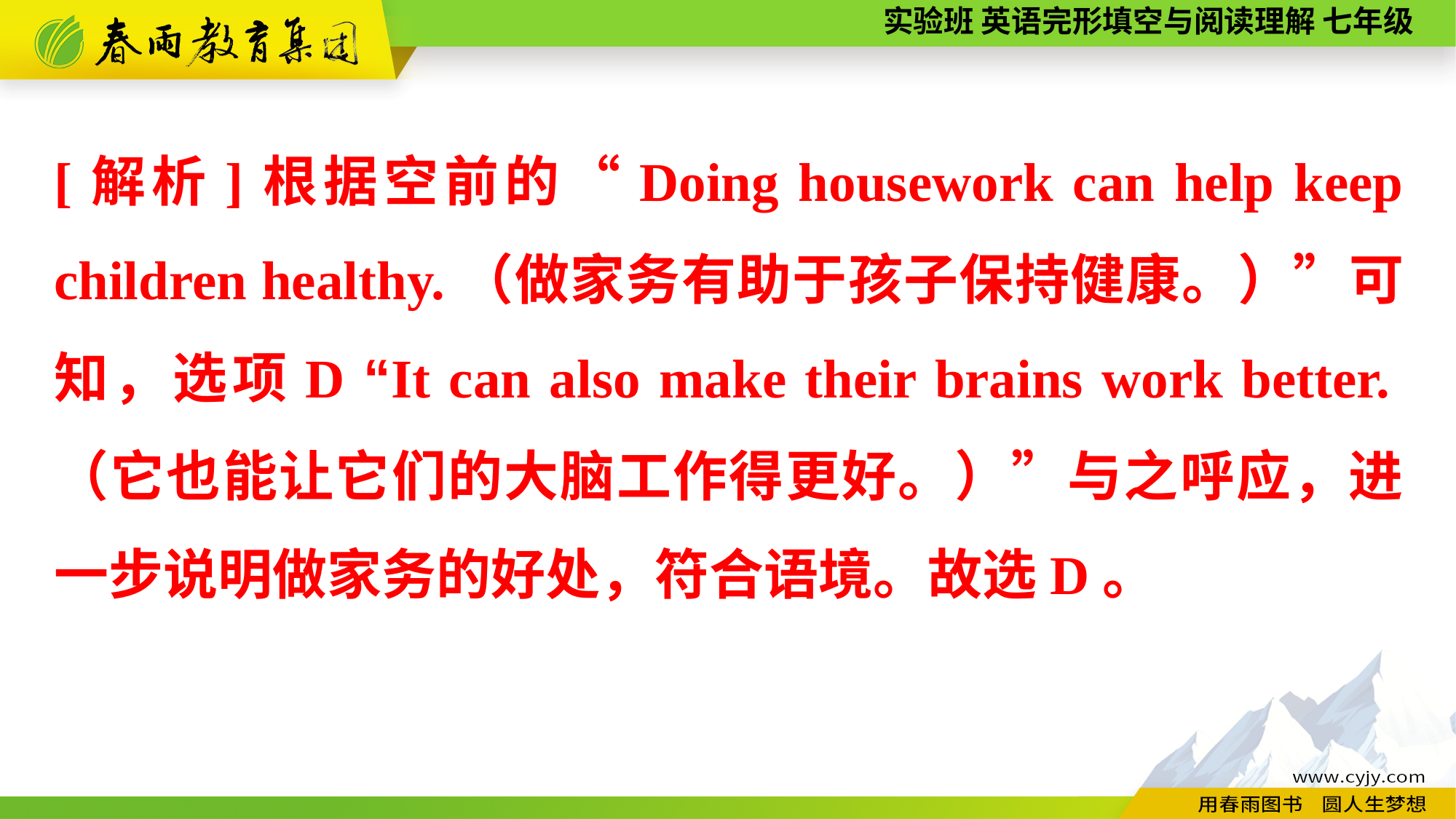

[解析]根据空前的“Doing housework can help keep children healthy.（做家务有助于孩子保持健康。）”可知，选项D “It can also make their brains work better.（它也能让它们的大脑工作得更好。）”与之呼应，进一步说明做家务的好处，符合语境。故选D。